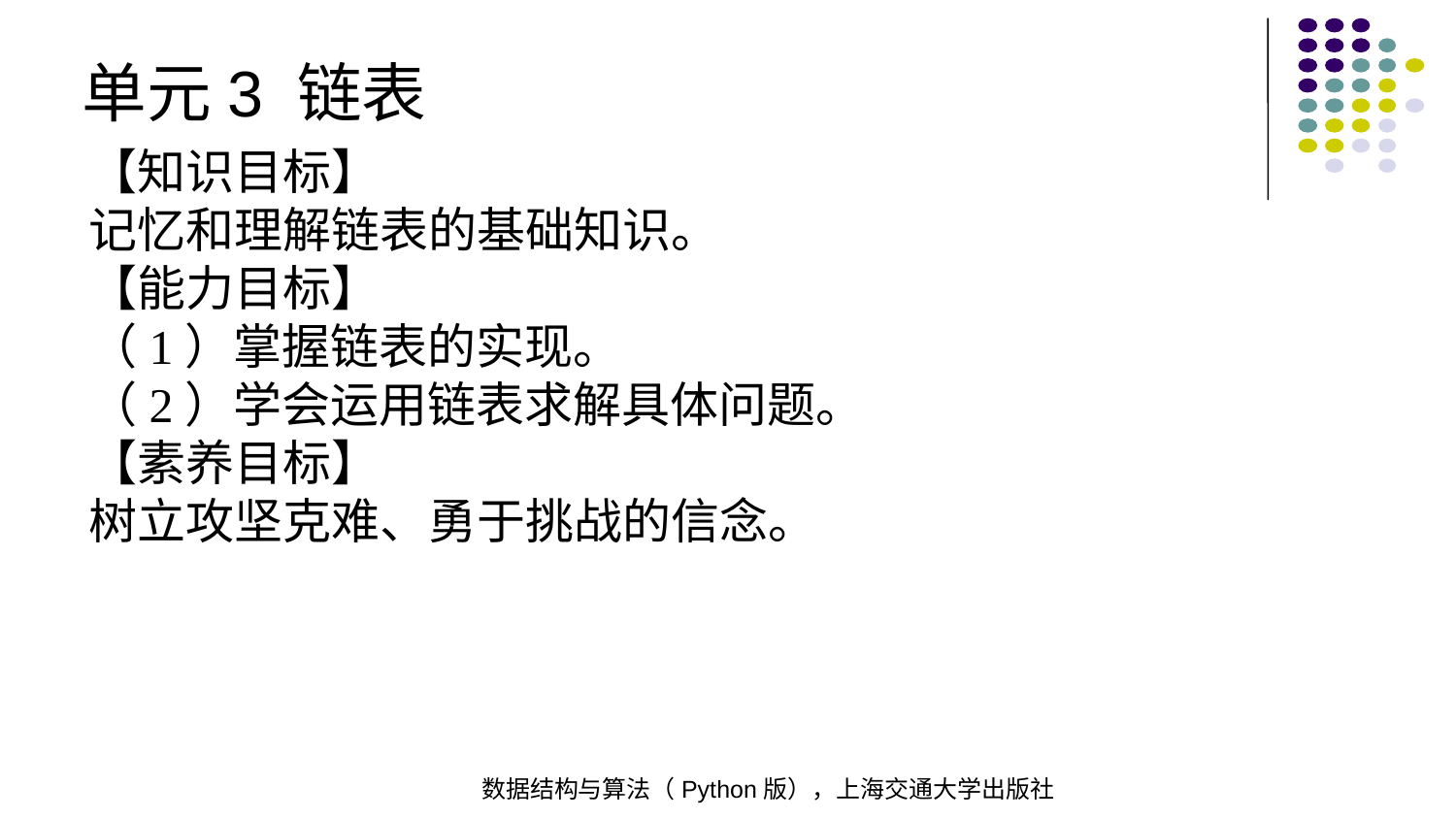

单元3 链表
【知识目标】
记忆和理解链表的基础知识。
【能力目标】
（1）掌握链表的实现。
（2）学会运用链表求解具体问题。
【素养目标】
树立攻坚克难、勇于挑战的信念。